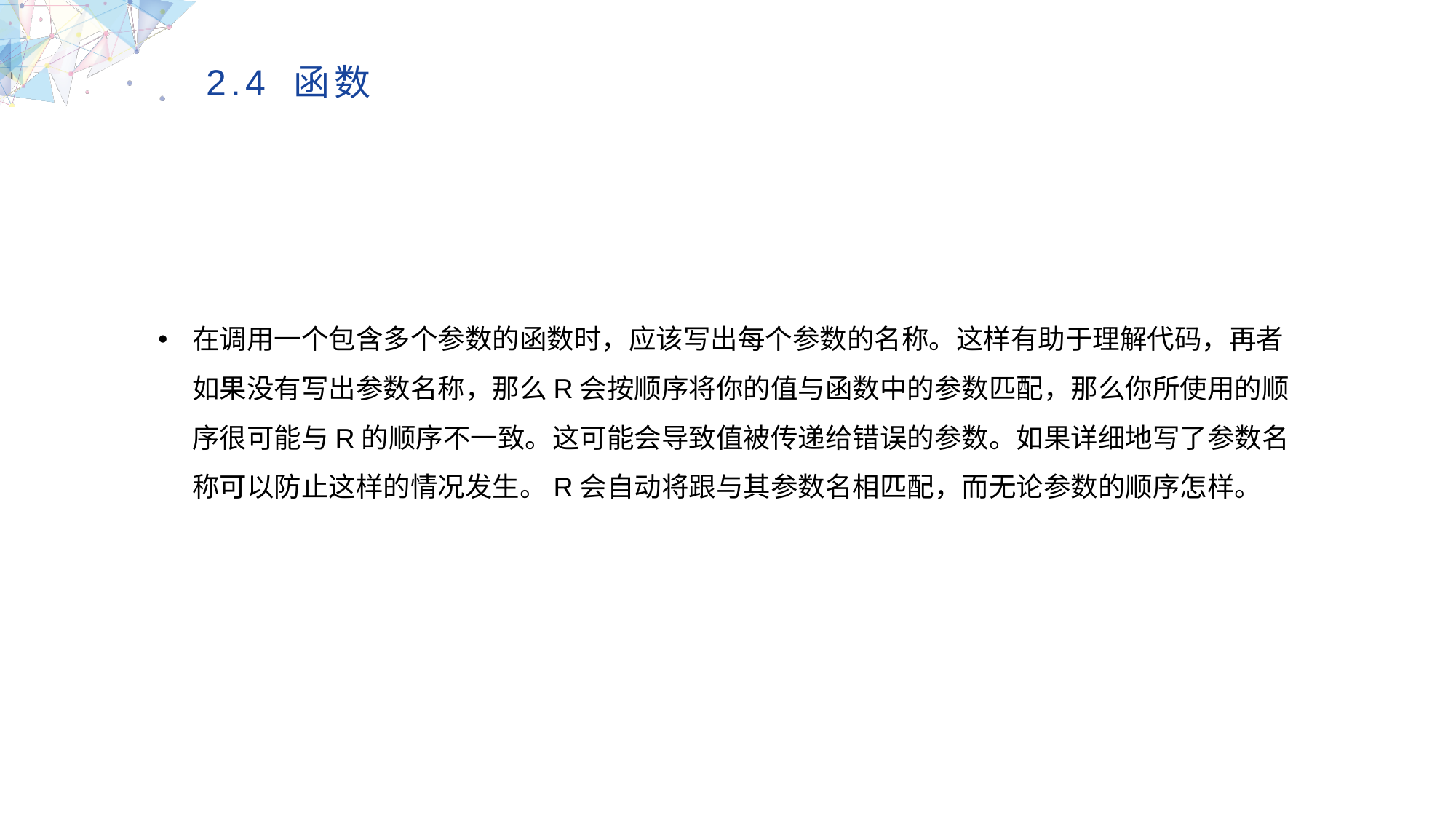

2.4 函数
在调用一个包含多个参数的函数时，应该写出每个参数的名称。这样有助于理解代码，再者如果没有写出参数名称，那么R会按顺序将你的值与函数中的参数匹配，那么你所使用的顺序很可能与R的顺序不一致。这可能会导致值被传递给错误的参数。如果详细地写了参数名称可以防止这样的情况发生。R会自动将跟与其参数名相匹配，而无论参数的顺序怎样。
MULTIPURPOSE PRESENTATION TEMPLATE | UNIQUE DESIGN
Welcome Message
Please replace text, click add relevant headline, modify the text content, also can copy your content to this directly. Please replace text, click add relevant headline, modify the text content, also can copy your content to this directly.